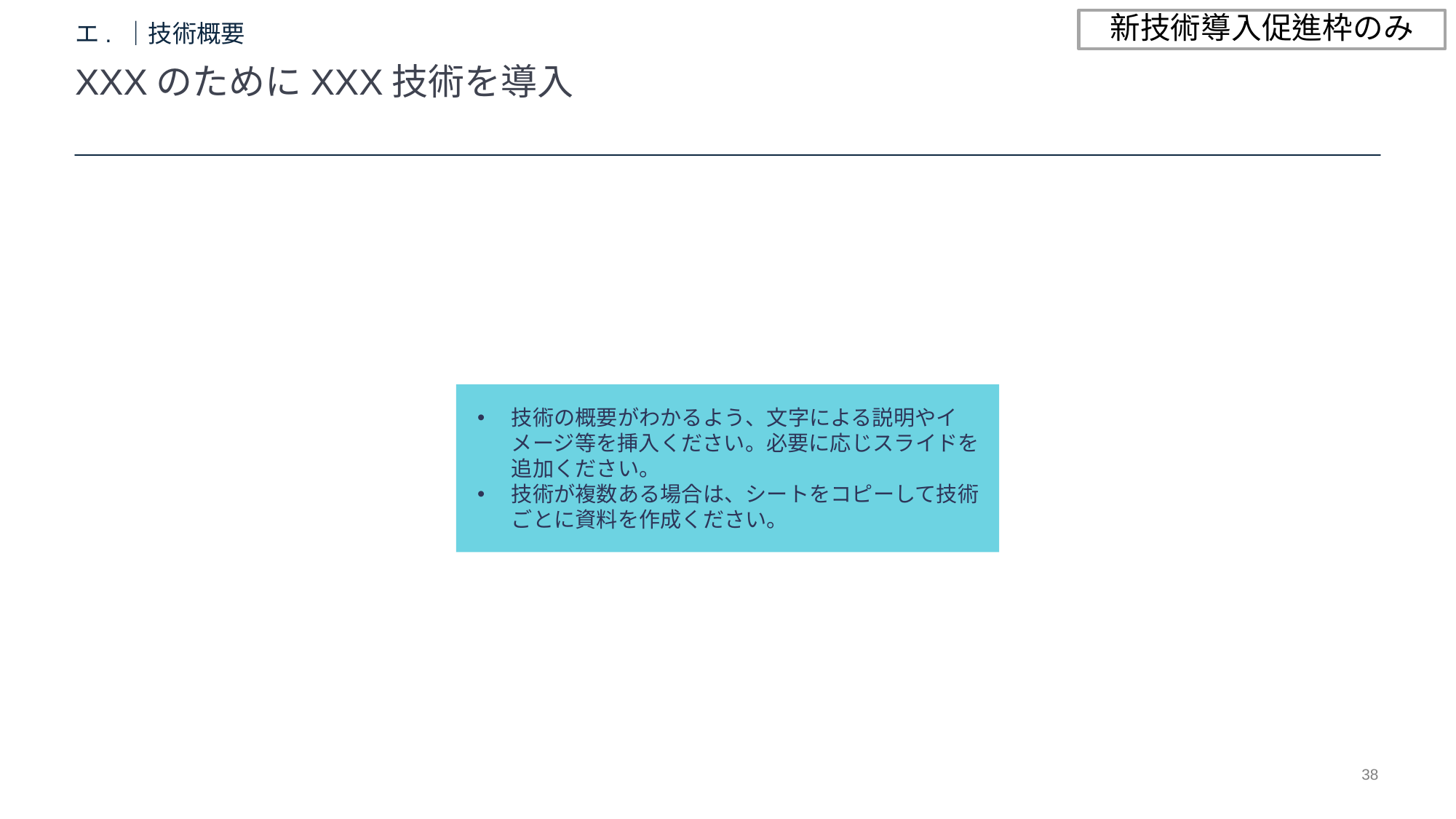

新技術導入促進枠のみ
# エ. ｜技術概要
XXXのためにXXX技術を導入

技術の概要がわかるよう、文字による説明やイメージ等を挿入ください。必要に応じスライドを追加ください。
技術が複数ある場合は、シートをコピーして技術ごとに資料を作成ください。